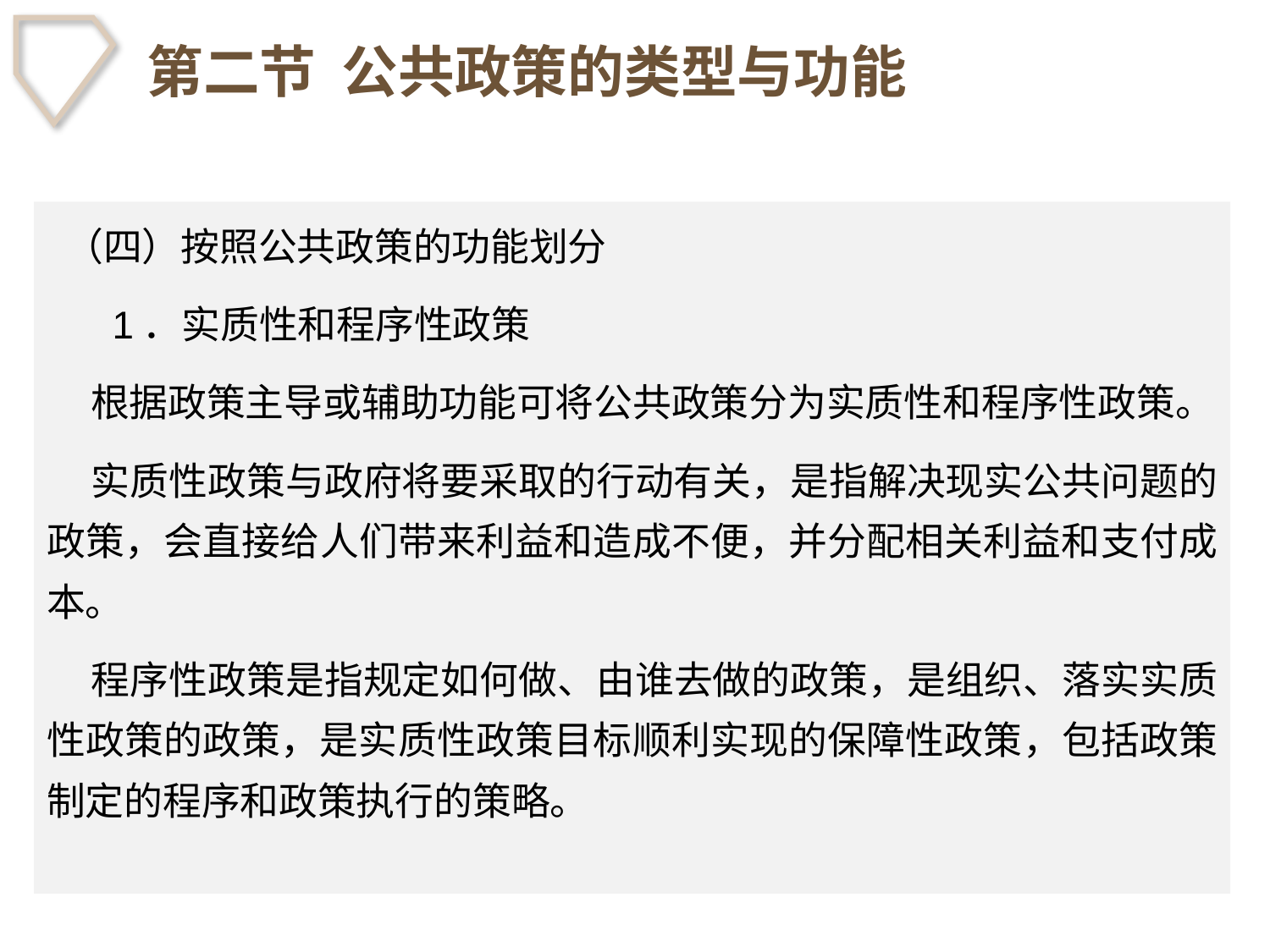

# 第二节  公共政策的类型与功能
 （四）按照公共政策的功能划分
　  1．实质性和程序性政策
    根据政策主导或辅助功能可将公共政策分为实质性和程序性政策。
    实质性政策与政府将要采取的行动有关，是指解决现实公共问题的政策，会直接给人们带来利益和造成不便，并分配相关利益和支付成本。
    程序性政策是指规定如何做、由谁去做的政策，是组织、落实实质性政策的政策，是实质性政策目标顺利实现的保障性政策，包括政策制定的程序和政策执行的策略。